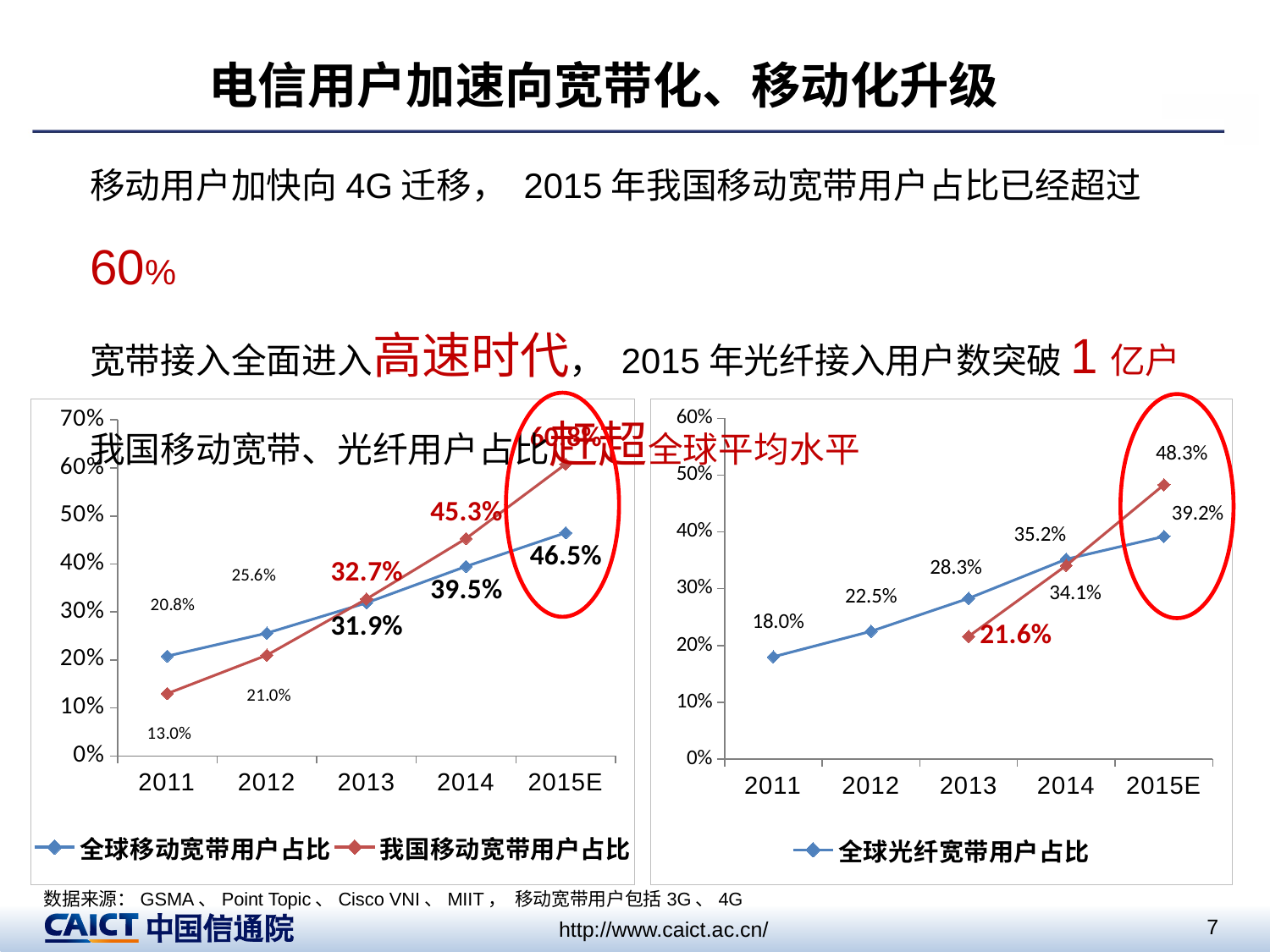

# 电信用户加速向宽带化、移动化升级
移动用户加快向4G迁移， 2015年我国移动宽带用户占比已经超过60%
宽带接入全面进入高速时代， 2015年光纤接入用户数突破1亿户
我国移动宽带、光纤用户占比赶超全球平均水平

### Chart

| Category | 全球光纤宽带用户占比 | 我国光纤宽带用户占比 |
|---|---|---|
| 2011 | 0.18000000000000005 | None |
| 2012 | 0.225 | None |
| 2013 | 0.2830000000000001 | 0.21600000000000005 |
| 2014 | 0.3520000000000001 | 0.3410000000000001 |
| 2015E | 0.3920000000000011 | 0.4830000000000001 |

### Chart

| Category | 全球移动宽带用户占比 | 我国移动宽带用户占比 |
|---|---|---|
| 2011 | 0.20800000000000005 | 0.13 |
| 2012 | 0.256 | 0.21000000000000005 |
| 2013 | 0.3190000000000001 | 0.3270000000000001 |
| 2014 | 0.39500000000000113 | 0.453 |
| 2015E | 0.465 | 0.6080000000000012 |
数据来源：GSMA、Point Topic、Cisco VNI、MIIT，  移动宽带用户包括3G、4G